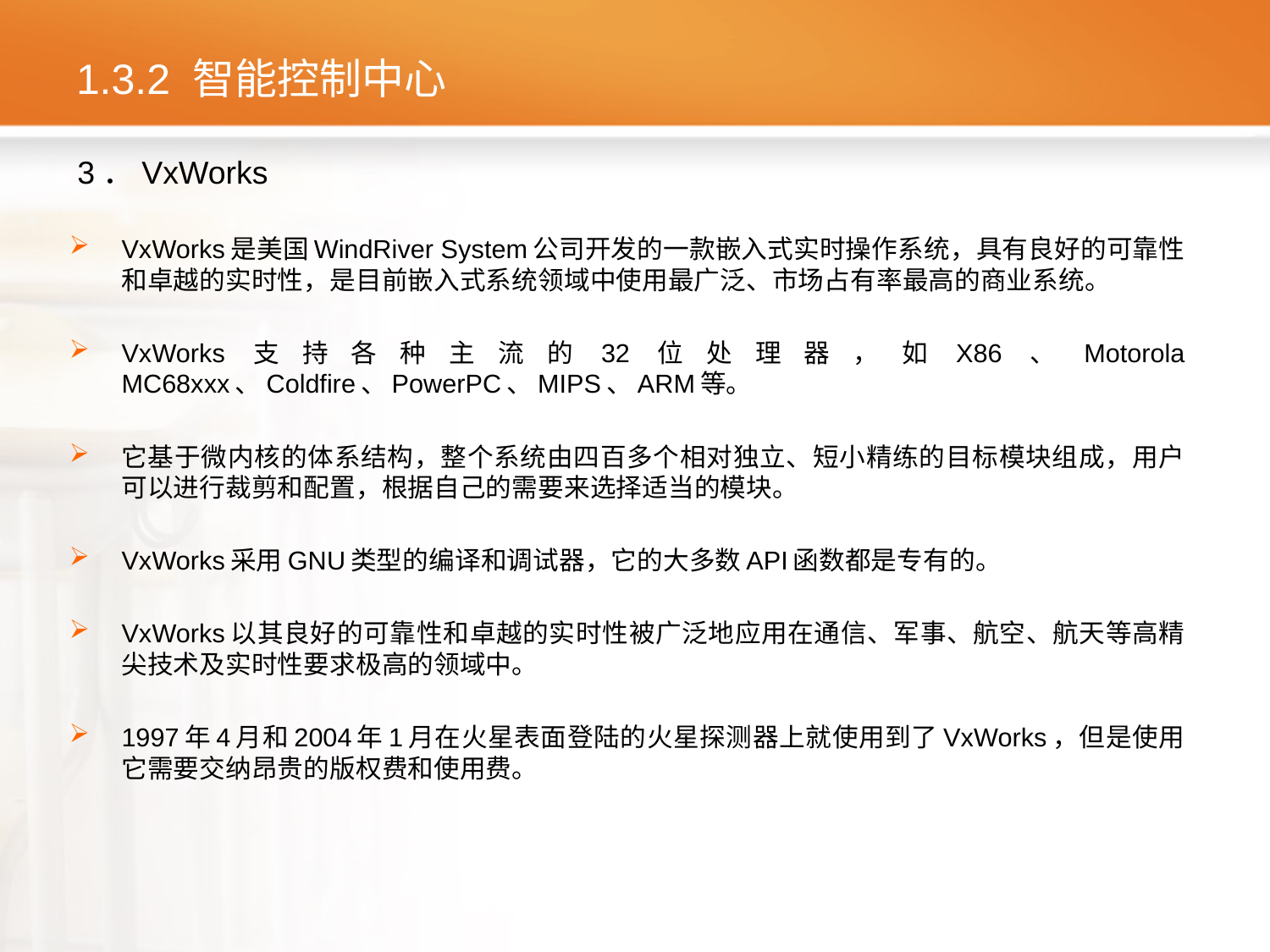

# 1.3.2 智能控制中心
3．VxWorks
VxWorks是美国WindRiver System公司开发的一款嵌入式实时操作系统，具有良好的可靠性和卓越的实时性，是目前嵌入式系统领域中使用最广泛、市场占有率最高的商业系统。

VxWorks支持各种主流的32位处理器，如X86、Motorola MC68xxx、Coldfire、PowerPC、MIPS、ARM等。

它基于微内核的体系结构，整个系统由四百多个相对独立、短小精练的目标模块组成，用户可以进行裁剪和配置，根据自己的需要来选择适当的模块。

VxWorks采用GNU类型的编译和调试器，它的大多数API函数都是专有的。

VxWorks以其良好的可靠性和卓越的实时性被广泛地应用在通信、军事、航空、航天等高精尖技术及实时性要求极高的领域中。

1997年4月和2004年1月在火星表面登陆的火星探测器上就使用到了VxWorks，但是使用它需要交纳昂贵的版权费和使用费。